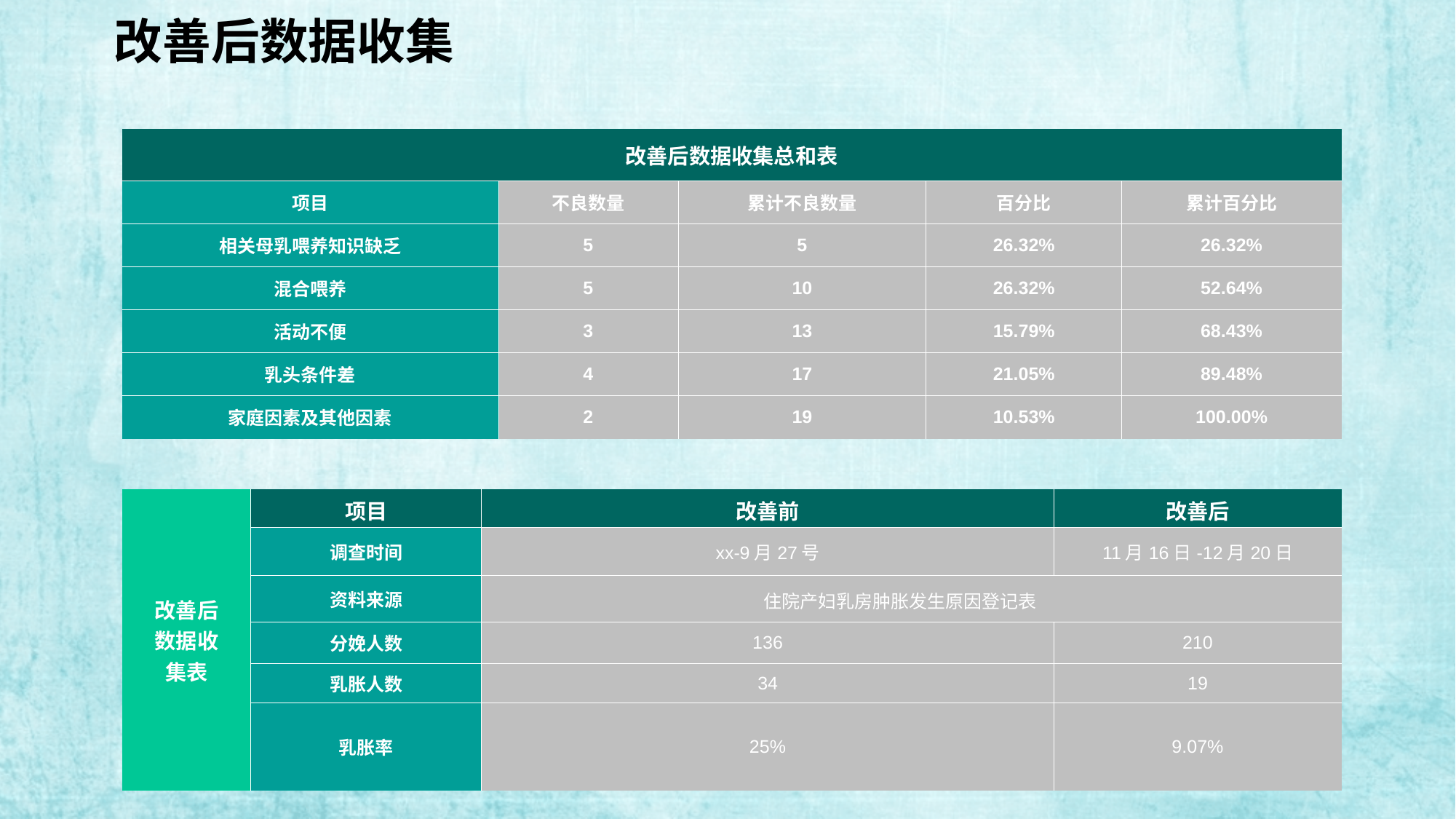

改善后数据收集
| 改善后数据收集总和表 |  |  |  |  |
| --- | --- | --- | --- | --- |
| 项目 | 不良数量 | 累计不良数量 | 百分比 | 累计百分比 |
| 相关母乳喂养知识缺乏 | 5 | 5 | 26.32% | 26.32% |
| 混合喂养 | 5 | 10 | 26.32% | 52.64% |
| 活动不便 | 3 | 13 | 15.79% | 68.43% |
| 乳头条件差 | 4 | 17 | 21.05% | 89.48% |
| 家庭因素及其他因素 | 2 | 19 | 10.53% | 100.00% |
| 改善后 数据收 集表 | 项目 | 改善前 | 改善后 |
| --- | --- | --- | --- |
|  | 调查时间 | xx-9月27号 | 11月16日-12月20日 |
|  | 资料来源 | 住院产妇乳房肿胀发生原因登记表 |  |
|  | 分娩人数 | 136 | 210 |
|  | 乳胀人数 | 34 | 19 |
|  | 乳胀率 | 25% | 9.07% |